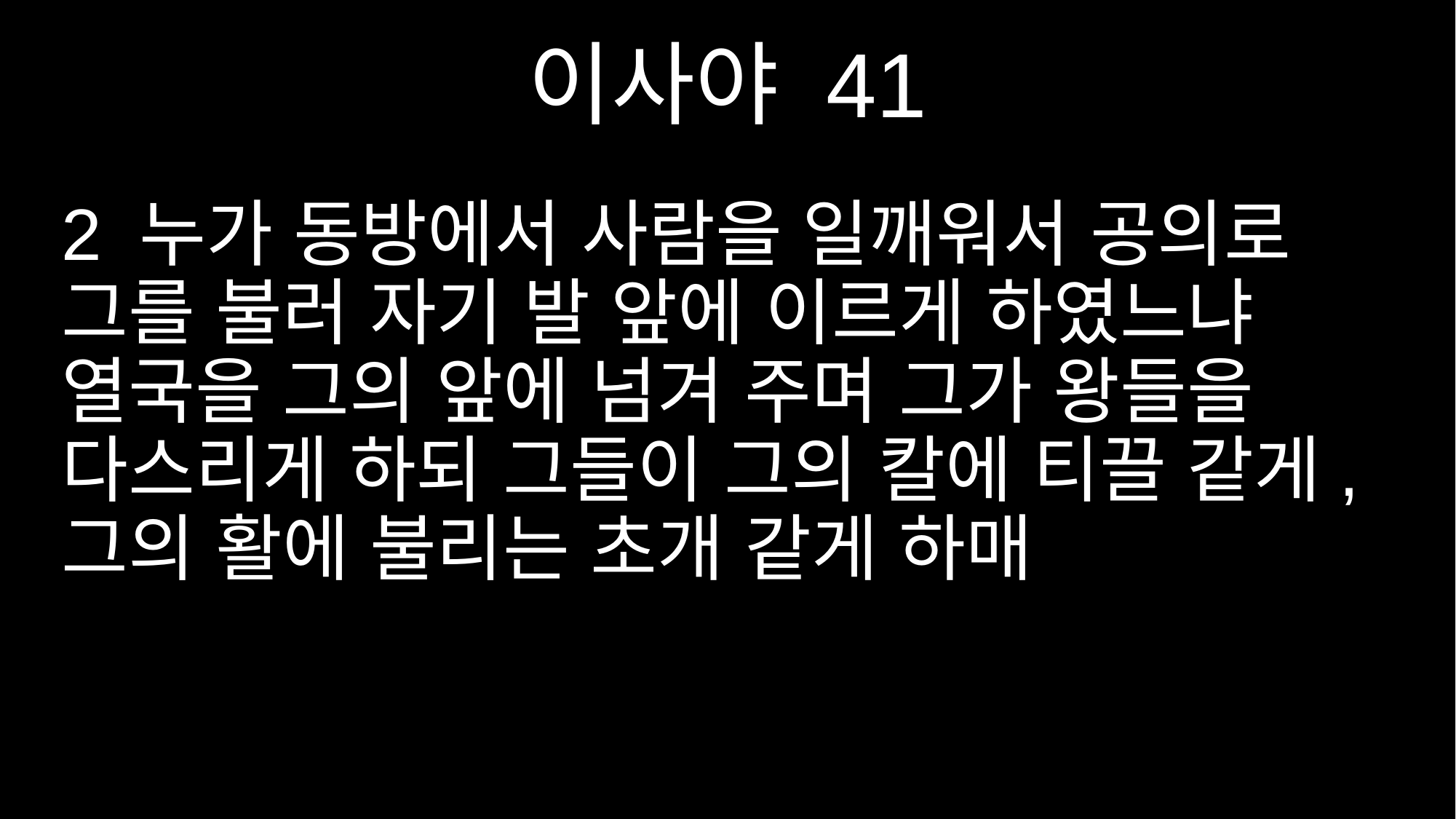

이사야 41
2 누가 동방에서 사람을 일깨워서 공의로 그를 불러 자기 발 앞에 이르게 하였느냐 열국을 그의 앞에 넘겨 주며 그가 왕들을 다스리게 하되 그들이 그의 칼에 티끌 같게, 그의 활에 불리는 초개 같게 하매